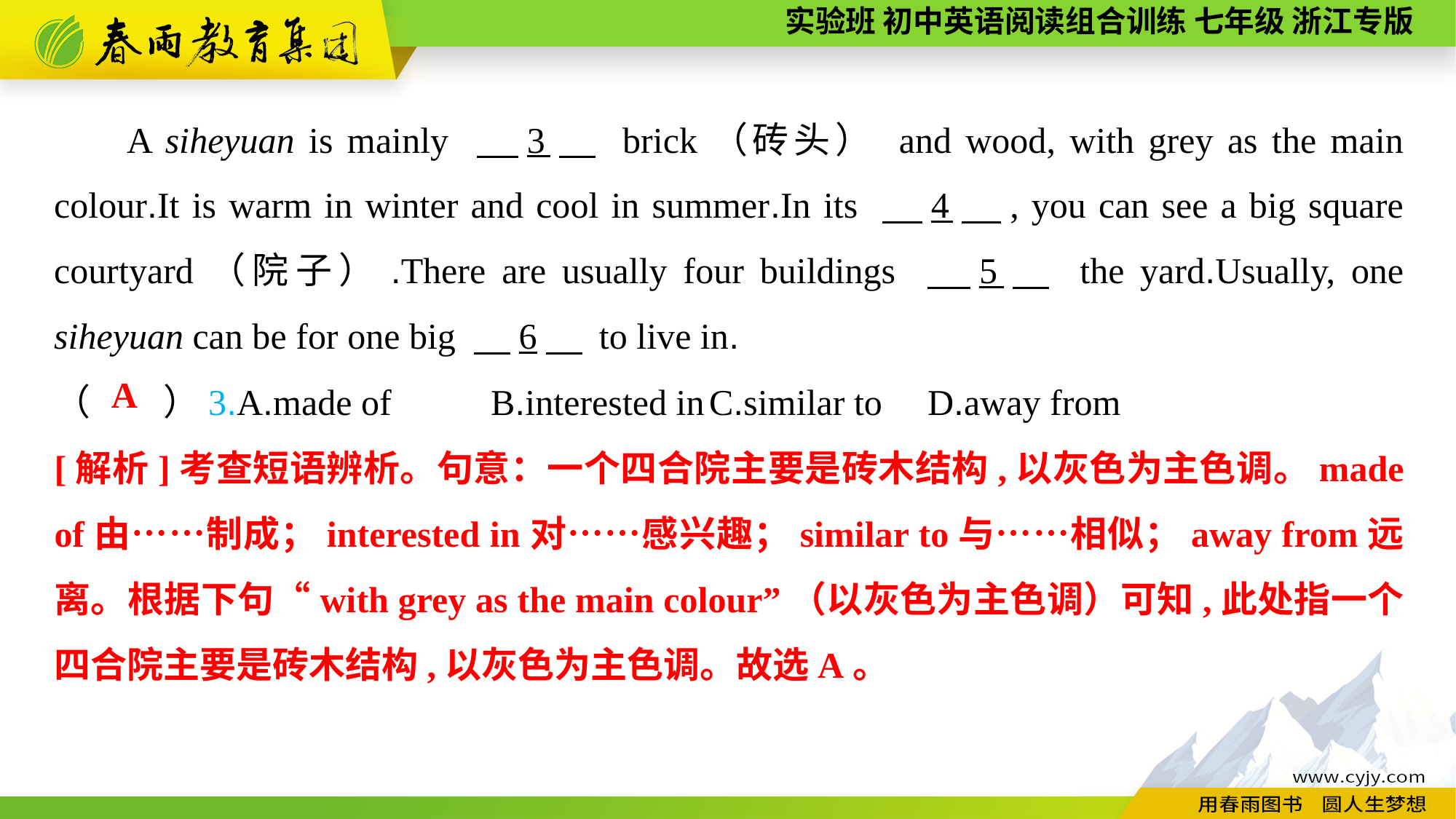

A siheyuan is mainly 　3　 brick（砖头） and wood, with grey as the main colour.It is warm in winter and cool in summer.In its 　4　, you can see a big square courtyard（院子）.There are usually four buildings 　5　 the yard.Usually, one siheyuan can be for one big 　6　 to live in.
（　　）3.A.made of	B.interested in	C.similar to	D.away from
A
[解析]考查短语辨析。句意：一个四合院主要是砖木结构,以灰色为主色调。made of由……制成；interested in对……感兴趣；similar to与……相似；away from远离。根据下句“with grey as the main colour”（以灰色为主色调）可知,此处指一个四合院主要是砖木结构,以灰色为主色调。故选A。